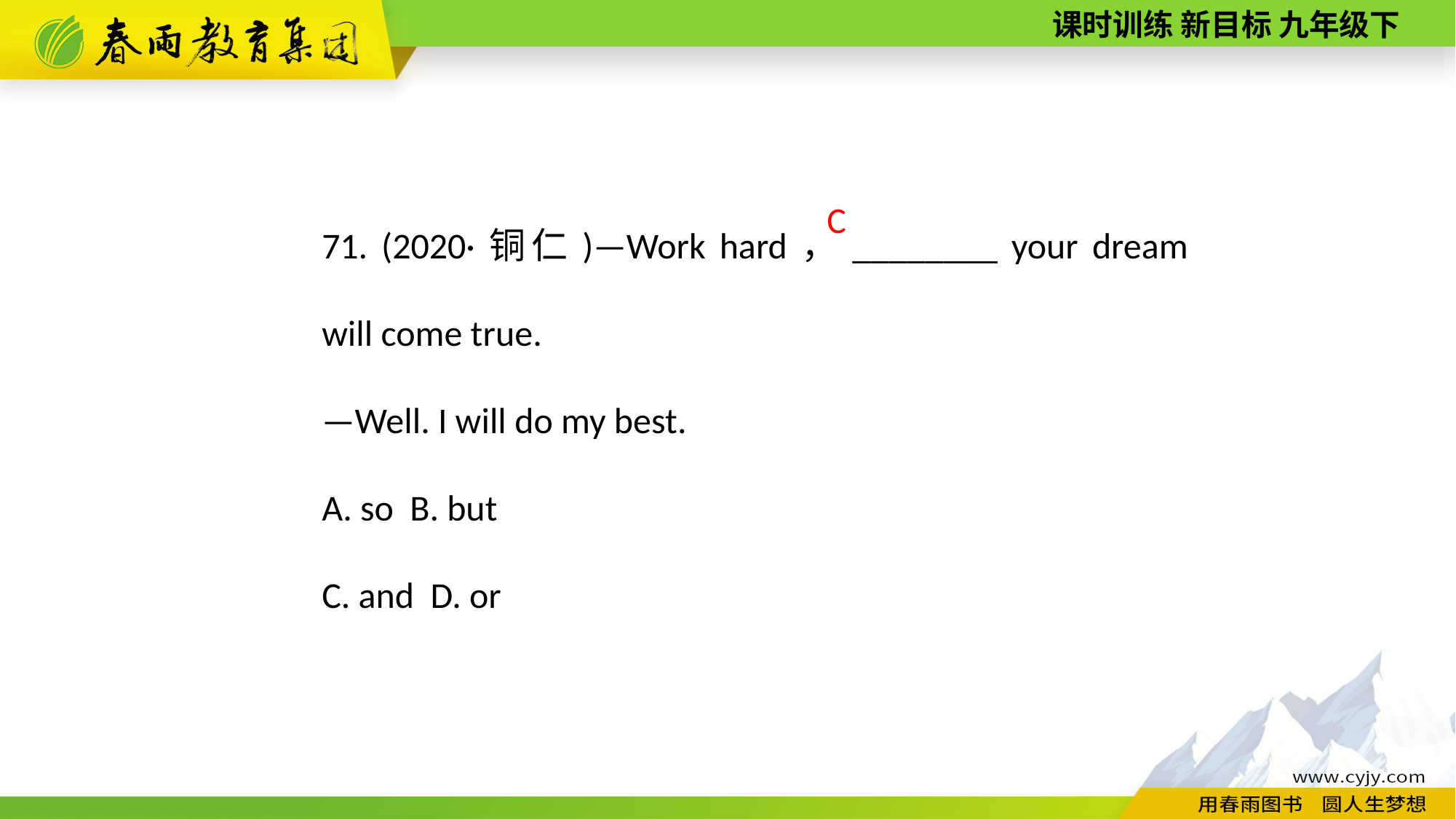

71. (2020·铜仁)—Work hard，________ your dream will come true.
—Well. I will do my best.
A. so  B. but
C. and  D. or

C